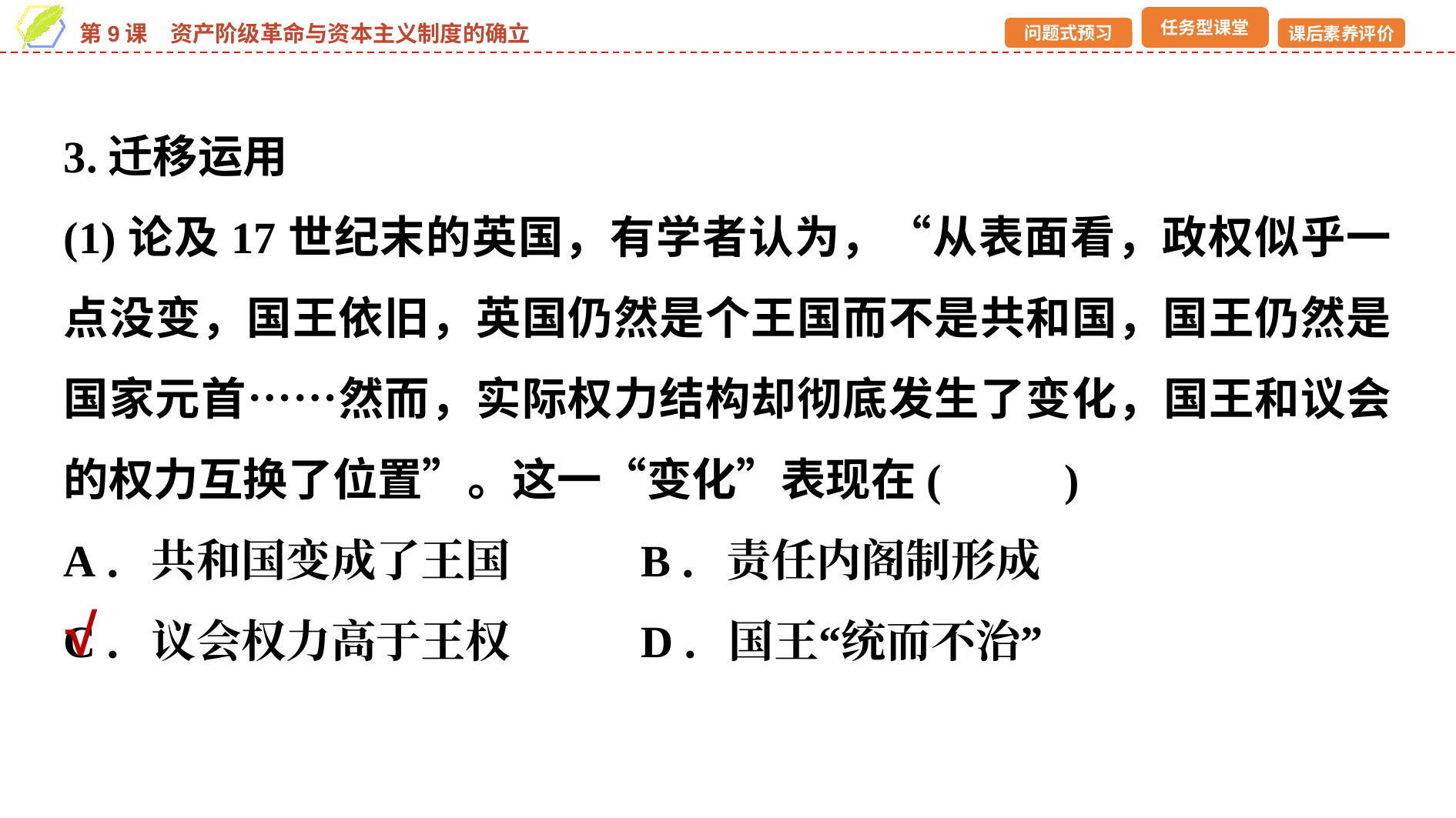

3.迁移运用
(1)论及17世纪末的英国，有学者认为，“从表面看，政权似乎一点没变，国王依旧，英国仍然是个王国而不是共和国，国王仍然是国家元首……然而，实际权力结构却彻底发生了变化，国王和议会的权力互换了位置”。这一“变化”表现在(　 　)
A．共和国变成了王国    	B．责任内阁制形成
C．议会权力高于王权    	D．国王“统而不治”
√